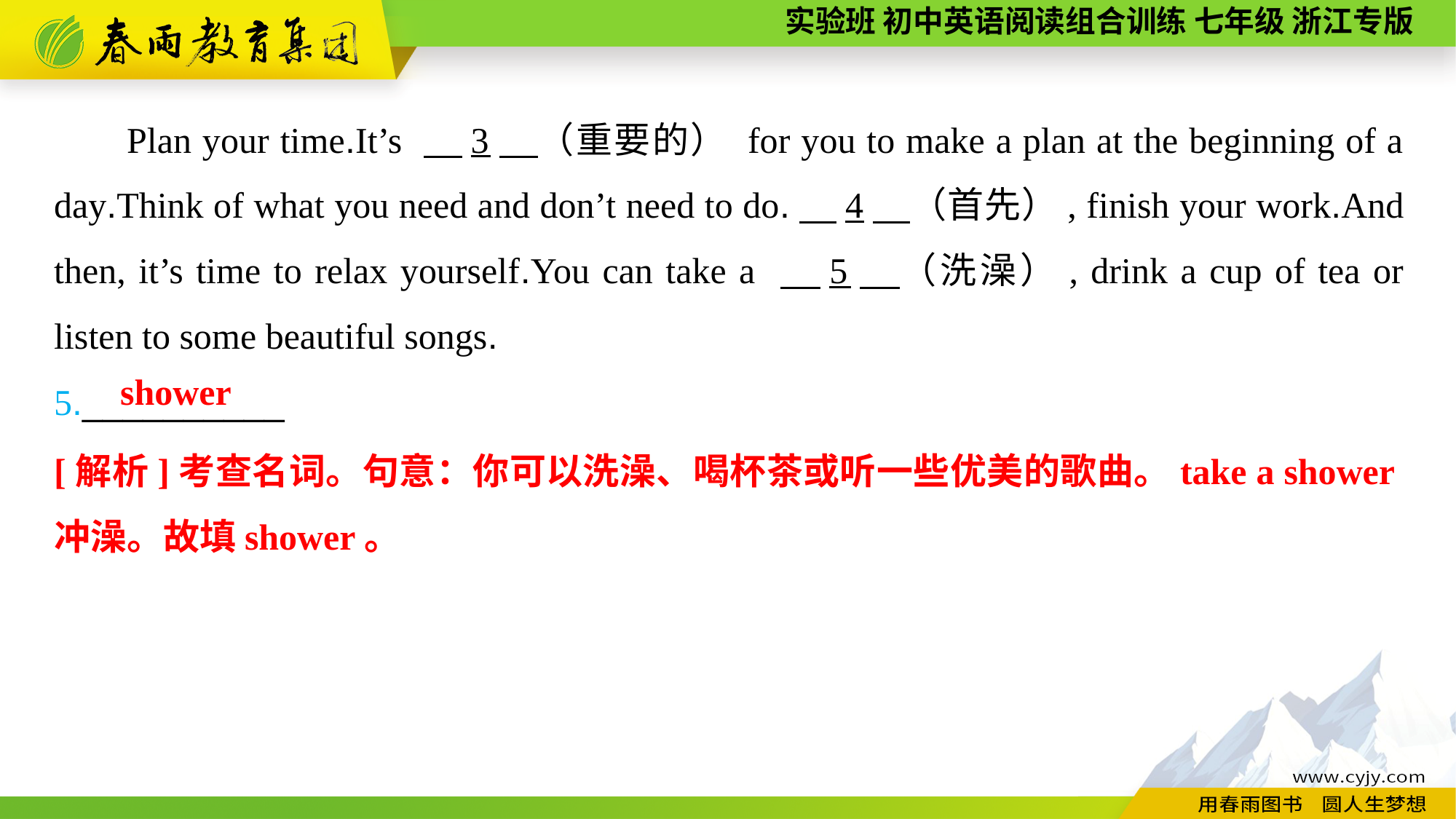

Plan your time.It’s 　3　（重要的） for you to make a plan at the beginning of a day.Think of what you need and don’t need to do.　4　（首先）, finish your work.And then, it’s time to relax yourself.You can take a 　5　（洗澡）, drink a cup of tea or listen to some beautiful songs.
5.__________
shower
[解析]考查名词。句意：你可以洗澡、喝杯茶或听一些优美的歌曲。take a shower冲澡。故填shower。